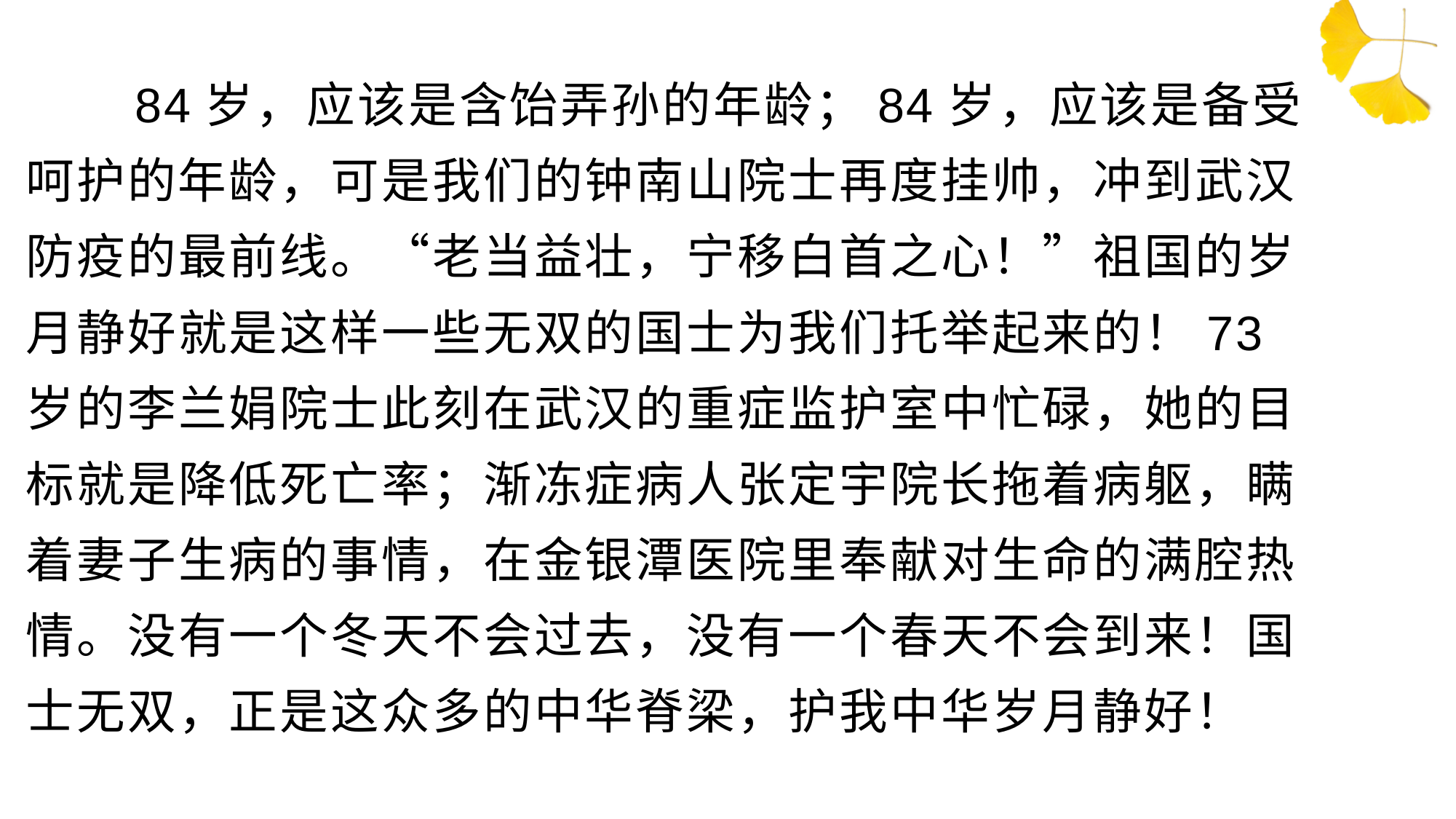

84岁，应该是含饴弄孙的年龄；84岁，应该是备受呵护的年龄，可是我们的钟南山院士再度挂帅，冲到武汉防疫的最前线。“老当益壮，宁移白首之心！”祖国的岁月静好就是这样一些无双的国士为我们托举起来的！73岁的李兰娟院士此刻在武汉的重症监护室中忙碌，她的目标就是降低死亡率；渐冻症病人张定宇院长拖着病躯，瞒着妻子生病的事情，在金银潭医院里奉献对生命的满腔热情。没有一个冬天不会过去，没有一个春天不会到来！国士无双，正是这众多的中华脊梁，护我中华岁月静好！